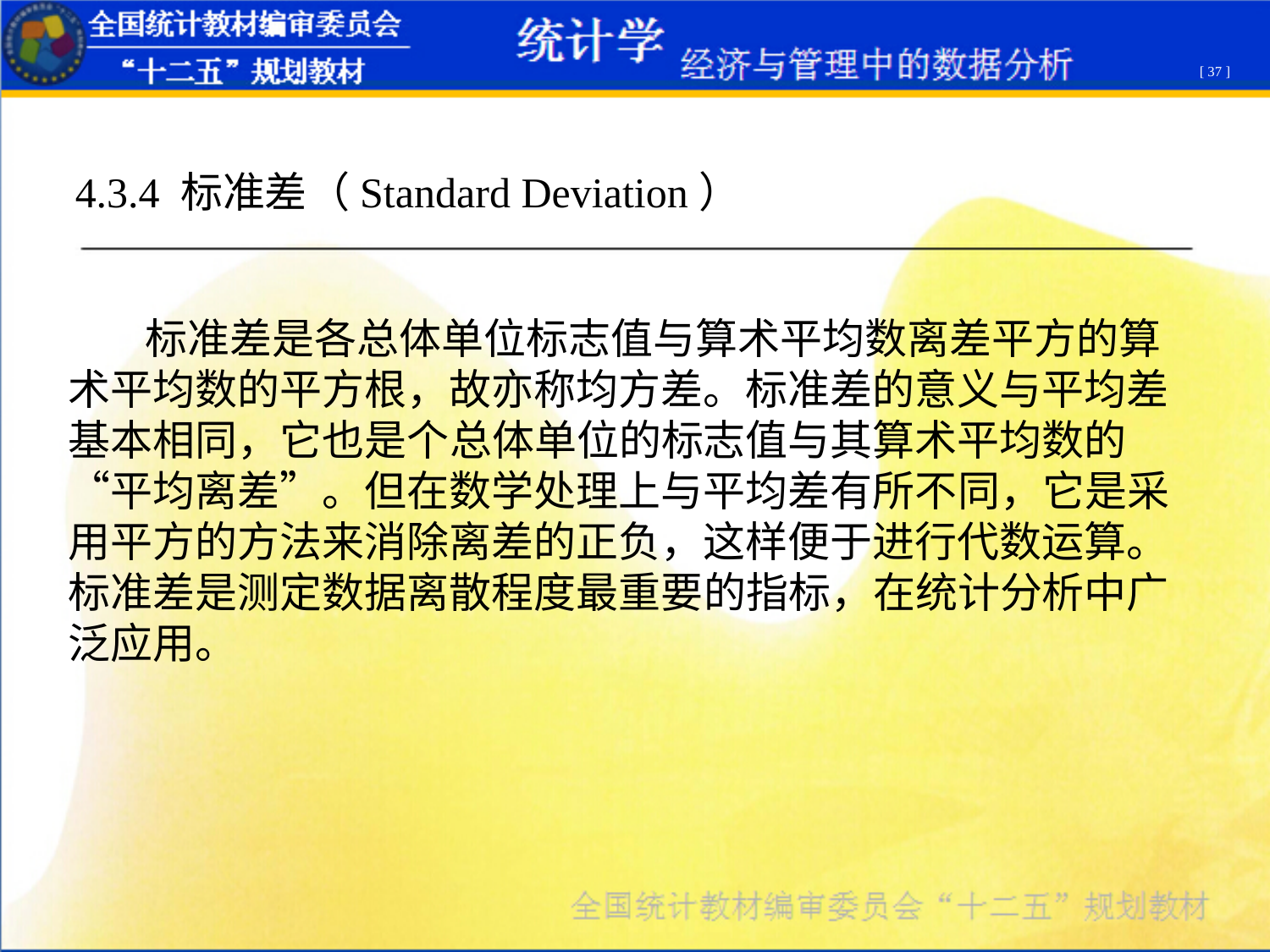

[ 37 ]
4.3.4 标准差（Standard Deviation）
       标准差是各总体单位标志值与算术平均数离差平方的算术平均数的平方根，故亦称均方差。标准差的意义与平均差基本相同，它也是个总体单位的标志值与其算术平均数的“平均离差”。但在数学处理上与平均差有所不同，它是采用平方的方法来消除离差的正负，这样便于进行代数运算。标准差是测定数据离散程度最重要的指标，在统计分析中广泛应用。